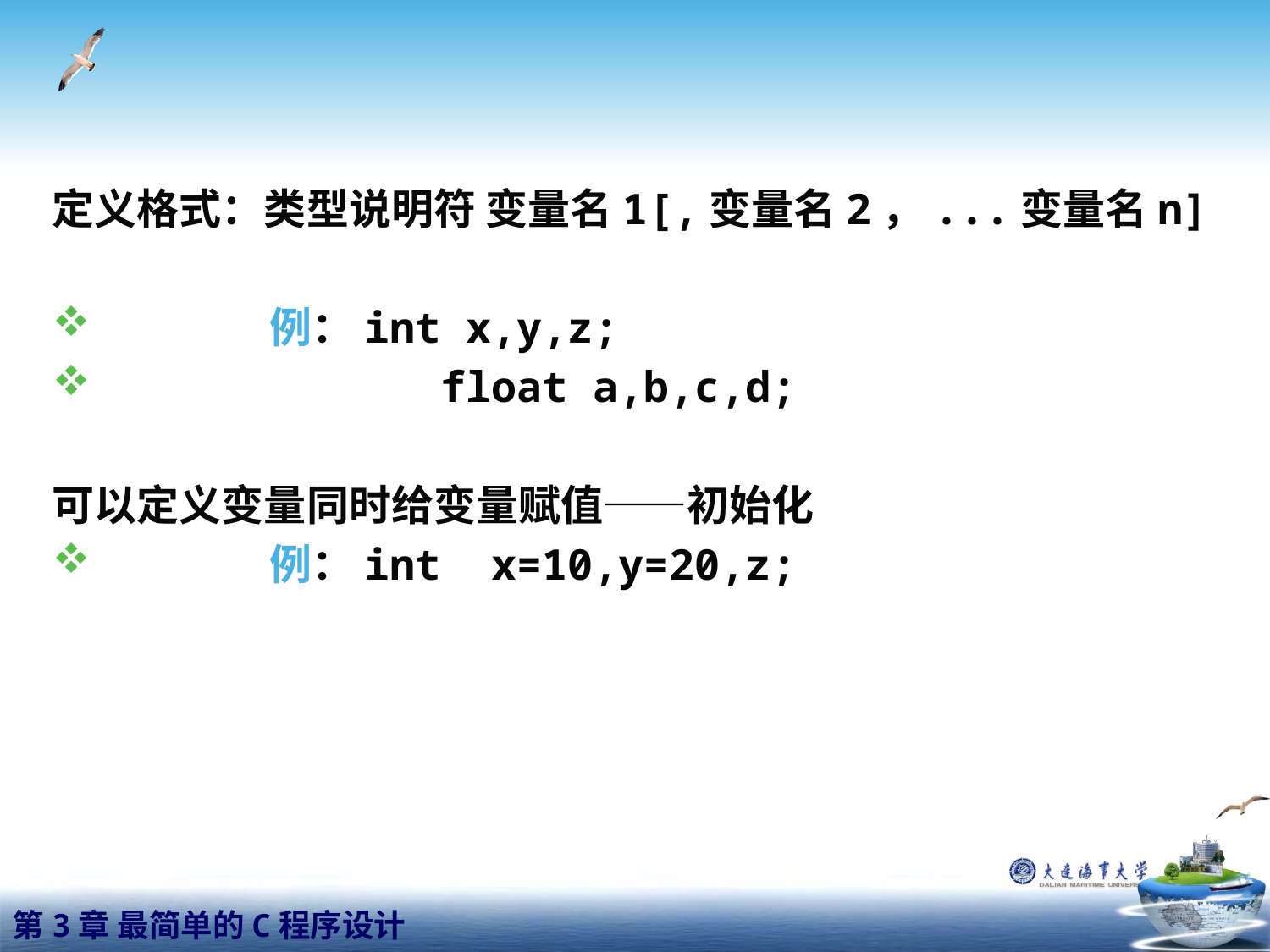

#
定义格式：类型说明符 变量名1[,变量名2，...变量名n]

     例：int x,y,z;
         float a,b,c,d;

可以定义变量同时给变量赋值——初始化
     例：int  x=10,y=20,z;